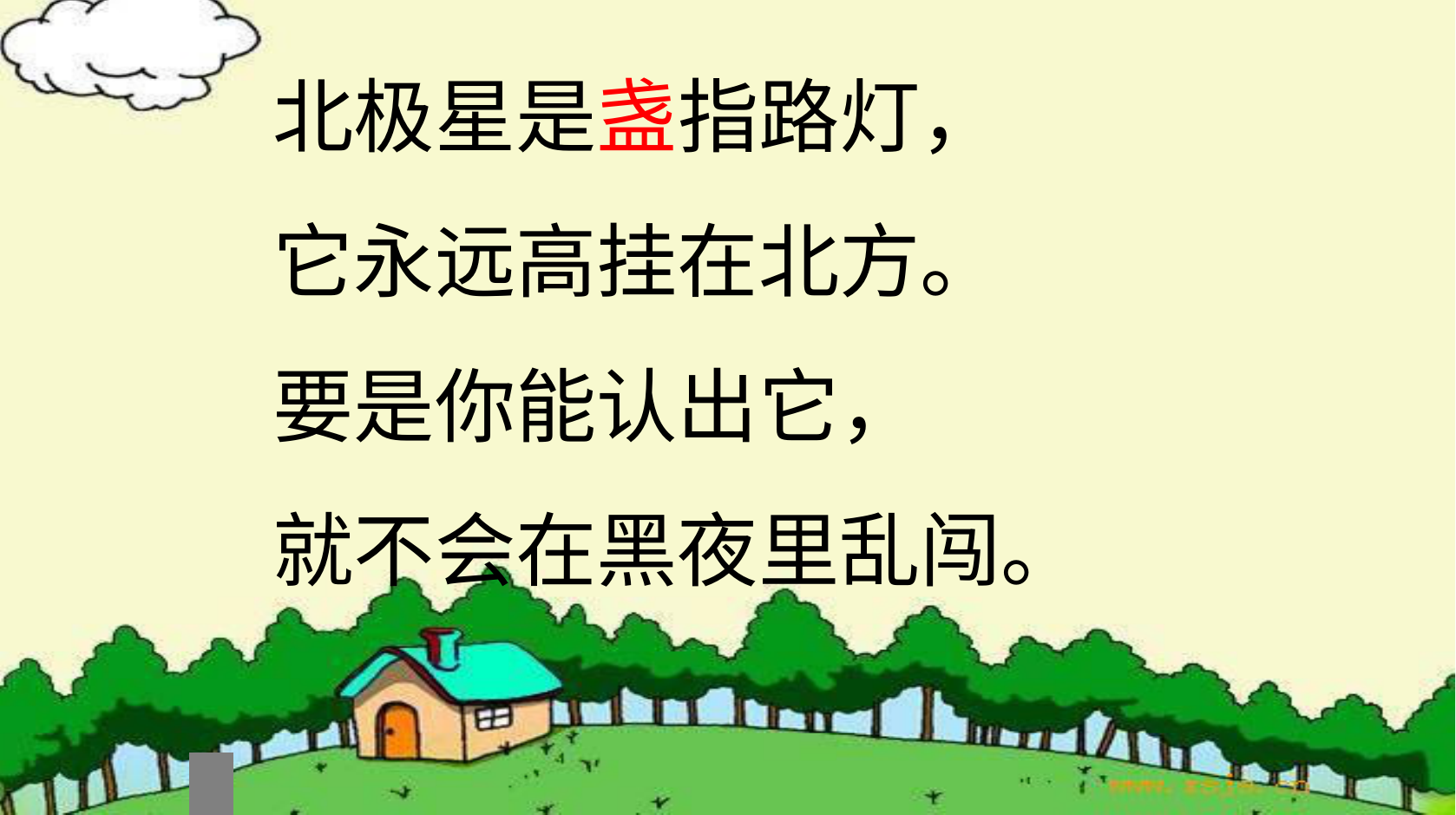

北极星是盏指路灯，

它永远高挂在北方。

要是你能认出它，

就不会在黑夜里乱闯。